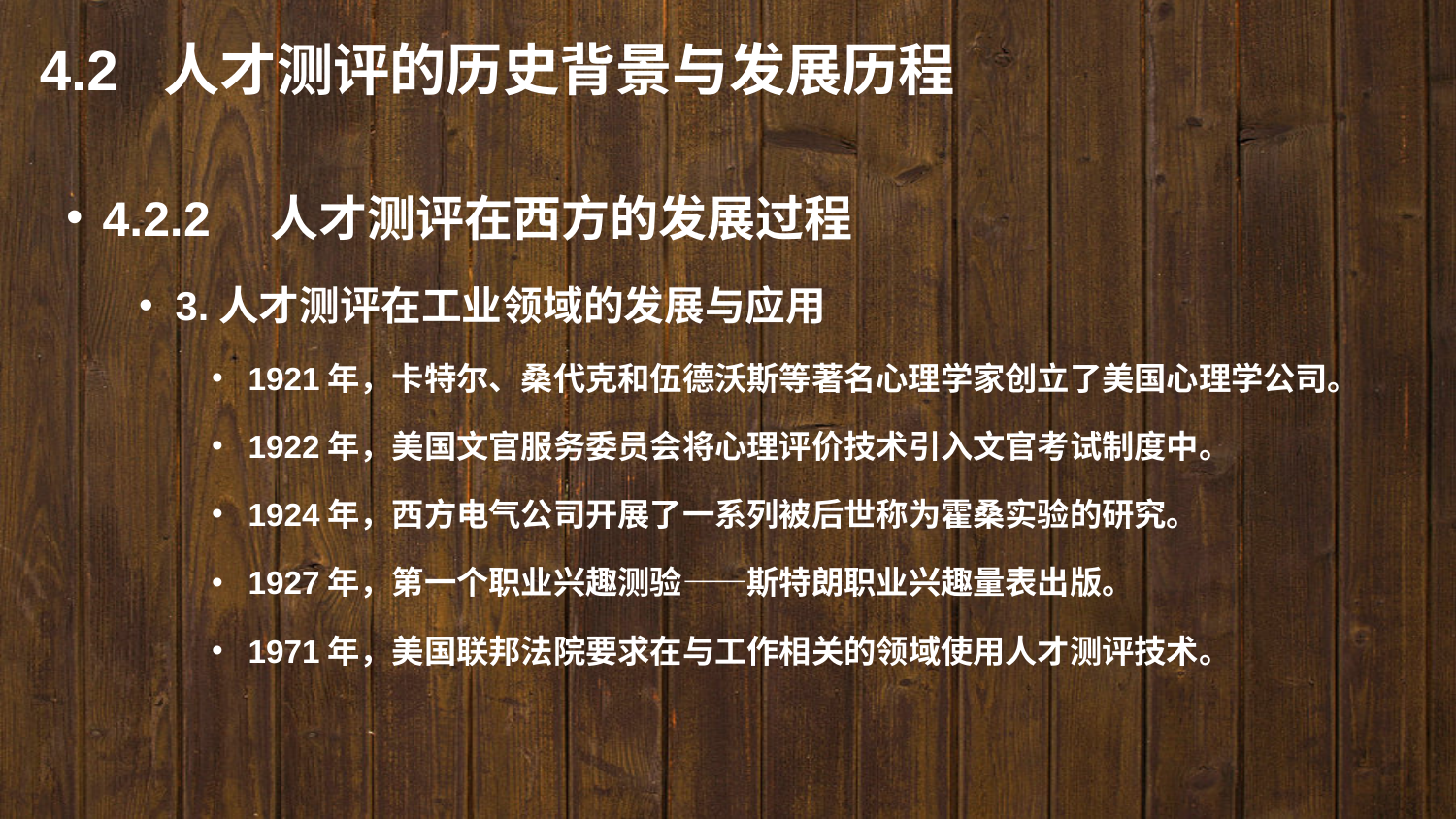

4.2  人才测评的历史背景与发展历程
4.2.2　人才测评在西方的发展过程
3.人才测评在工业领域的发展与应用
1921年，卡特尔、桑代克和伍德沃斯等著名心理学家创立了美国心理学公司。
1922年，美国文官服务委员会将心理评价技术引入文官考试制度中。
1924年，西方电气公司开展了一系列被后世称为霍桑实验的研究。
1927年，第一个职业兴趣测验——斯特朗职业兴趣量表出版。
1971年，美国联邦法院要求在与工作相关的领域使用人才测评技术。